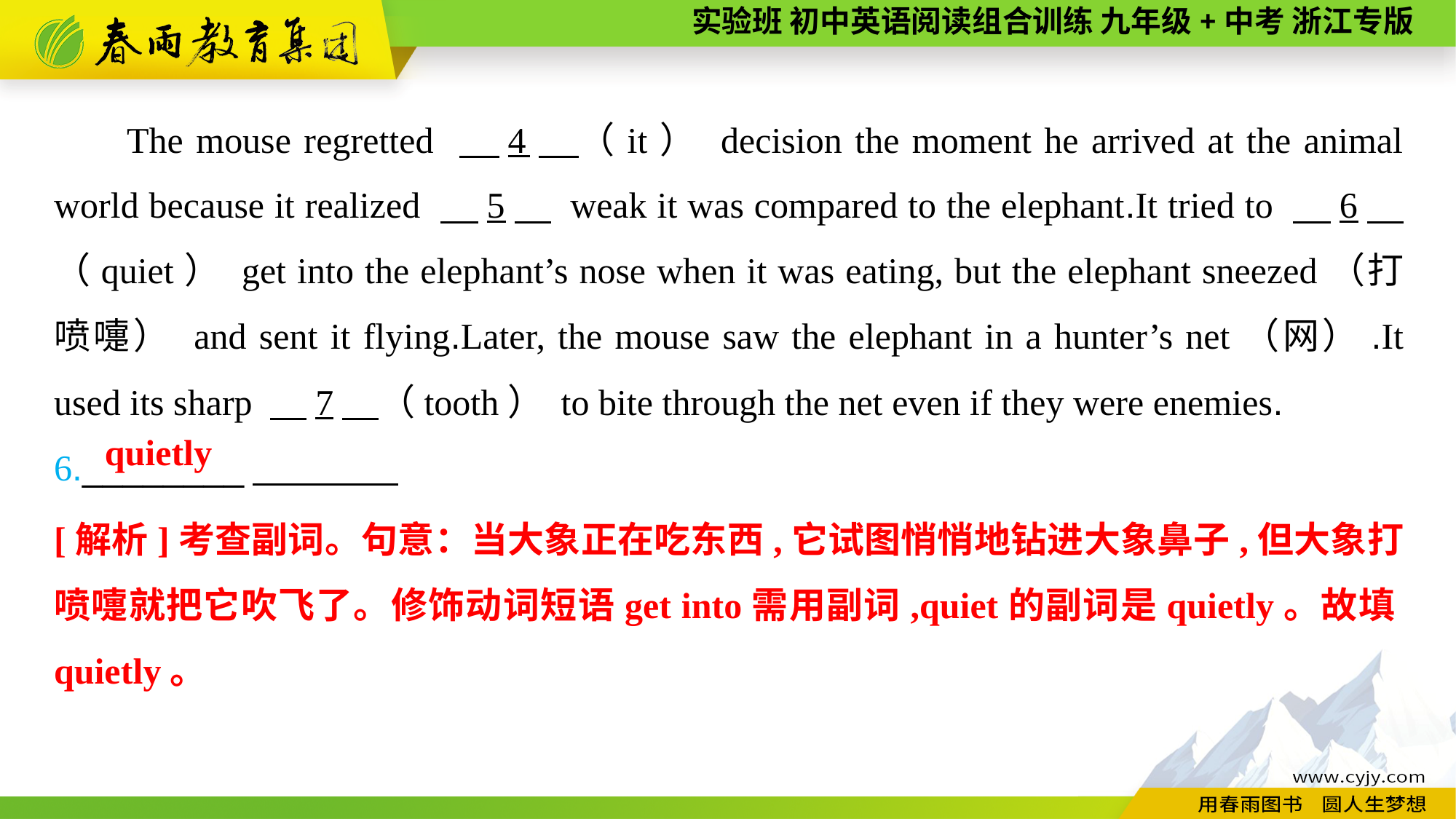

The mouse regretted 　4　（it） decision the moment he arrived at the animal world because it realized 　5　 weak it was compared to the elephant.It tried to 　6　（quiet） get into the elephant’s nose when it was eating, but the elephant sneezed（打喷嚏） and sent it flying.Later, the mouse saw the elephant in a hunter’s net（网）.It used its sharp 　7　（tooth） to bite through the net even if they were enemies.
6.________
quietly
[解析]考查副词。句意：当大象正在吃东西,它试图悄悄地钻进大象鼻子,但大象打喷嚏就把它吹飞了。修饰动词短语get into需用副词,quiet的副词是quietly。故填quietly。